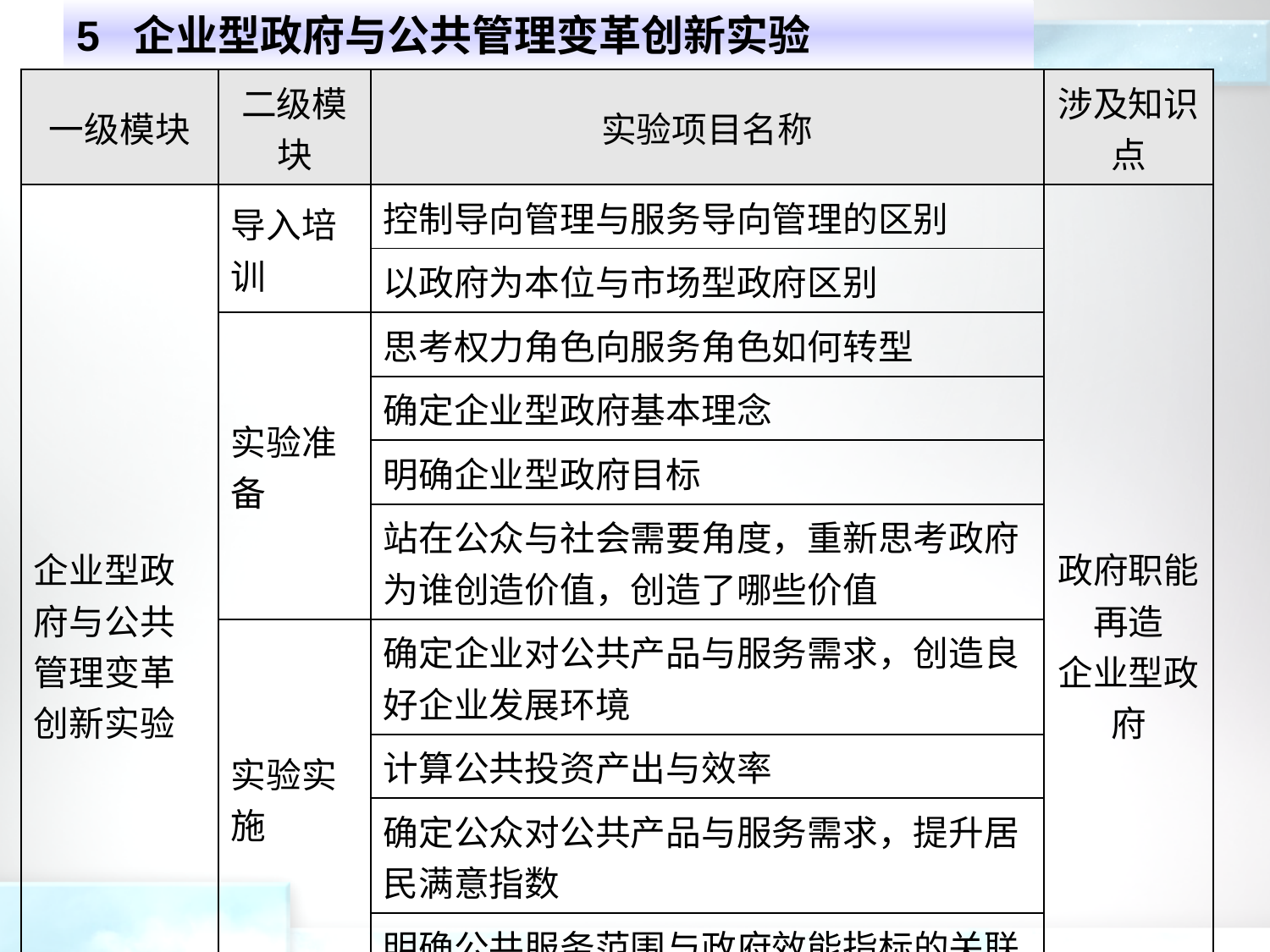

# 5  企业型政府与公共管理变革创新实验
| 一级模块 | 二级模块 | 实验项目名称 | 涉及知识点 |
| --- | --- | --- | --- |
| 企业型政府与公共管理变革创新实验 | 导入培训 | 控制导向管理与服务导向管理的区别 | 政府职能再造 企业型政府 |
|  |  | 以政府为本位与市场型政府区别 |  |
|  | 实验准备 | 思考权力角色向服务角色如何转型 |  |
|  |  | 确定企业型政府基本理念 |  |
|  |  | 明确企业型政府目标 |  |
|  |  | 站在公众与社会需要角度，重新思考政府为谁创造价值，创造了哪些价值 |  |
|  | 实验实施 | 确定企业对公共产品与服务需求，创造良好企业发展环境 |  |
|  |  | 计算公共投资产出与效率 |  |
|  |  | 确定公众对公共产品与服务需求，提升居民满意指数 |  |
|  |  | 明确公共服务范围与政府效能指标的关联 |  |
|  | 实验总结 | 本实验中企业型政府职责范围 |  |
|  |  | 政府公共管理变革创新内容 |  |